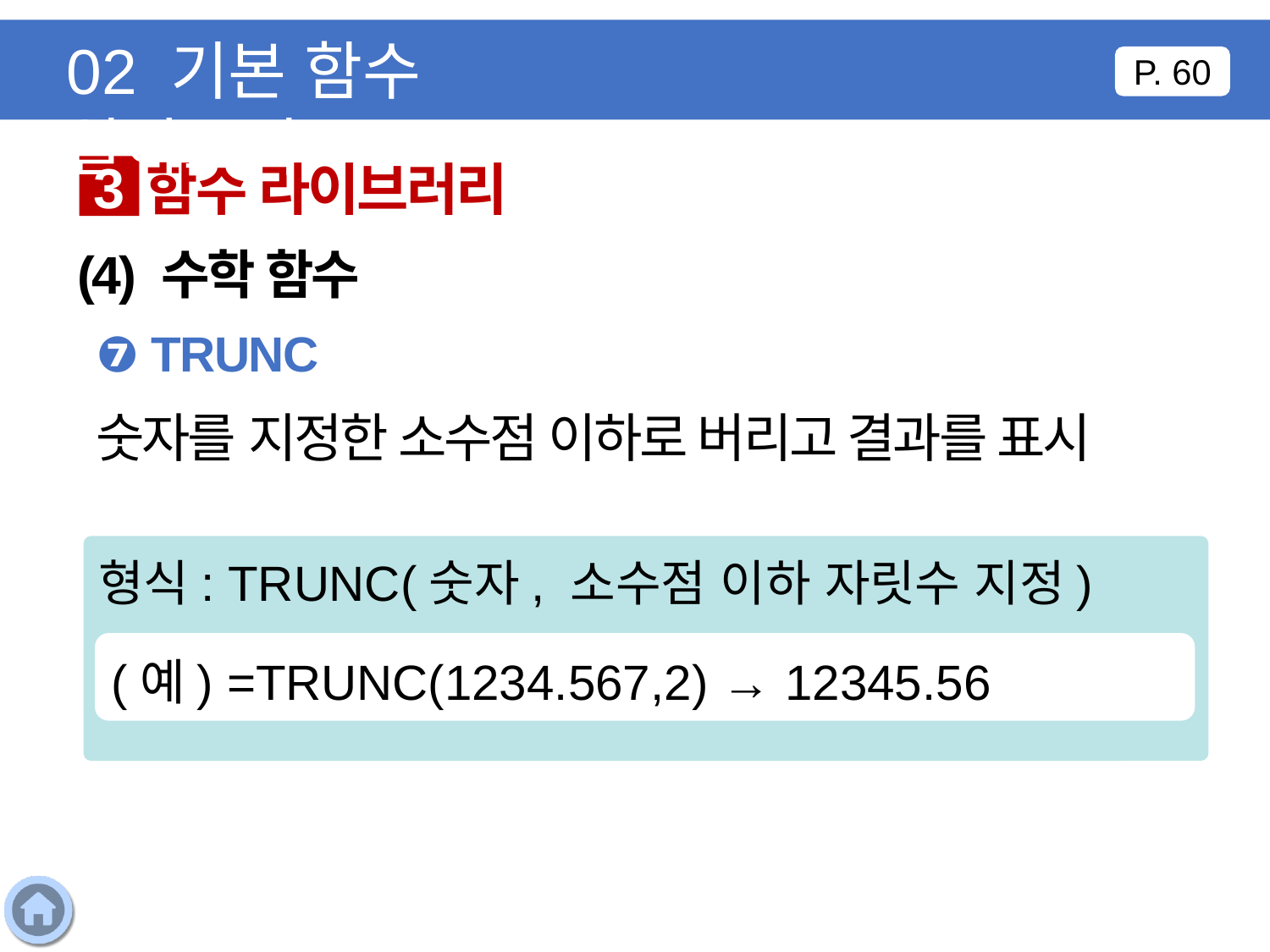

02 기본 함수 알아보기
P. 60
함수 라이브러리
3
(4) 수학 함수
❼ TRUNC
숫자를 지정한 소수점 이하로 버리고 결과를 표시
형식: TRUNC(숫자, 소수점 이하 자릿수 지정)
(예) =TRUNC(1234.567,2) → 12345.56